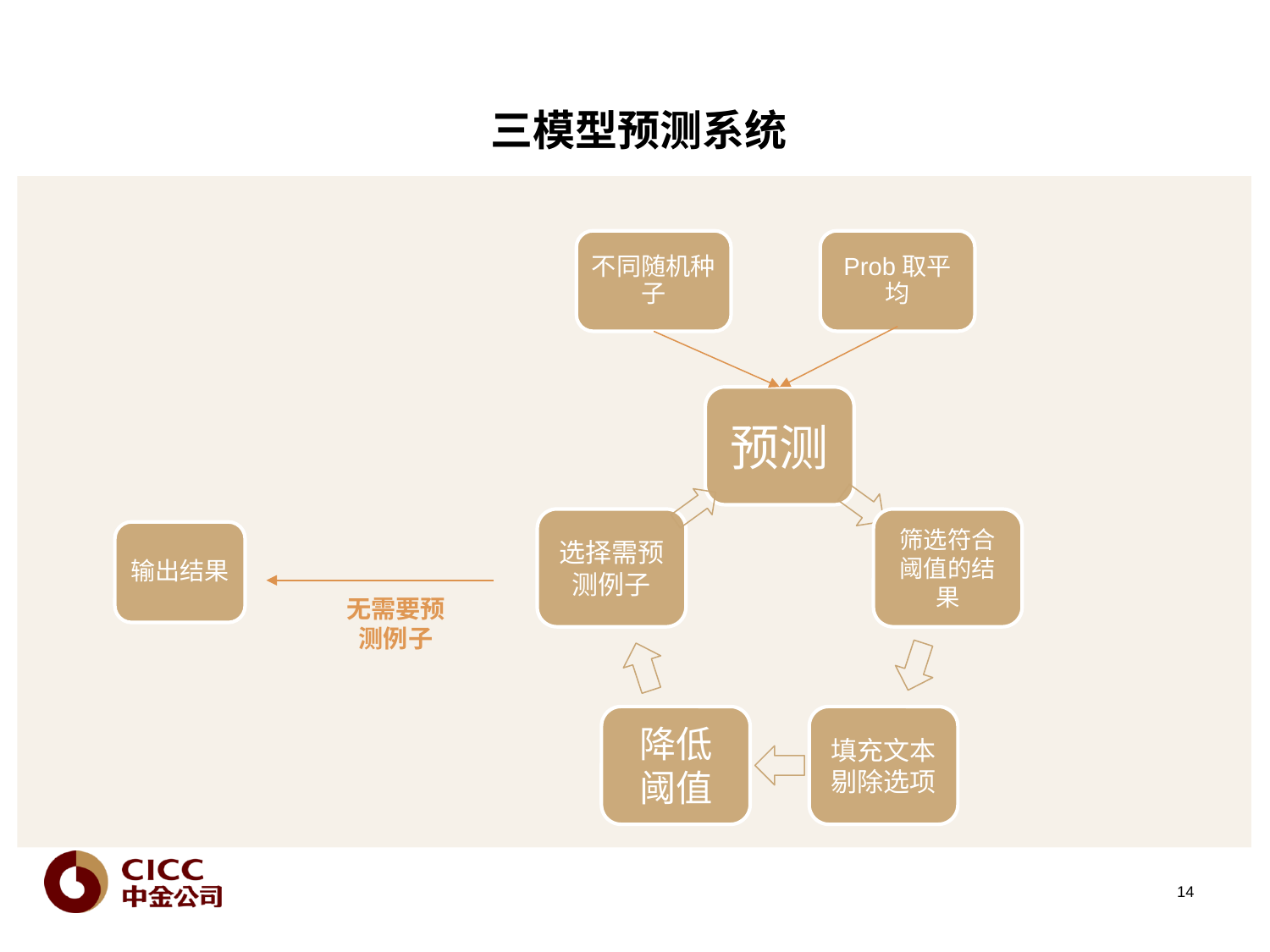

# 三模型预测系统

Prob取平均

不同随机种子
预测
筛选符合阈值的结果
填充文本剔除选项
降低阈值
选择需预测例子

输出结果
无需要预测例子